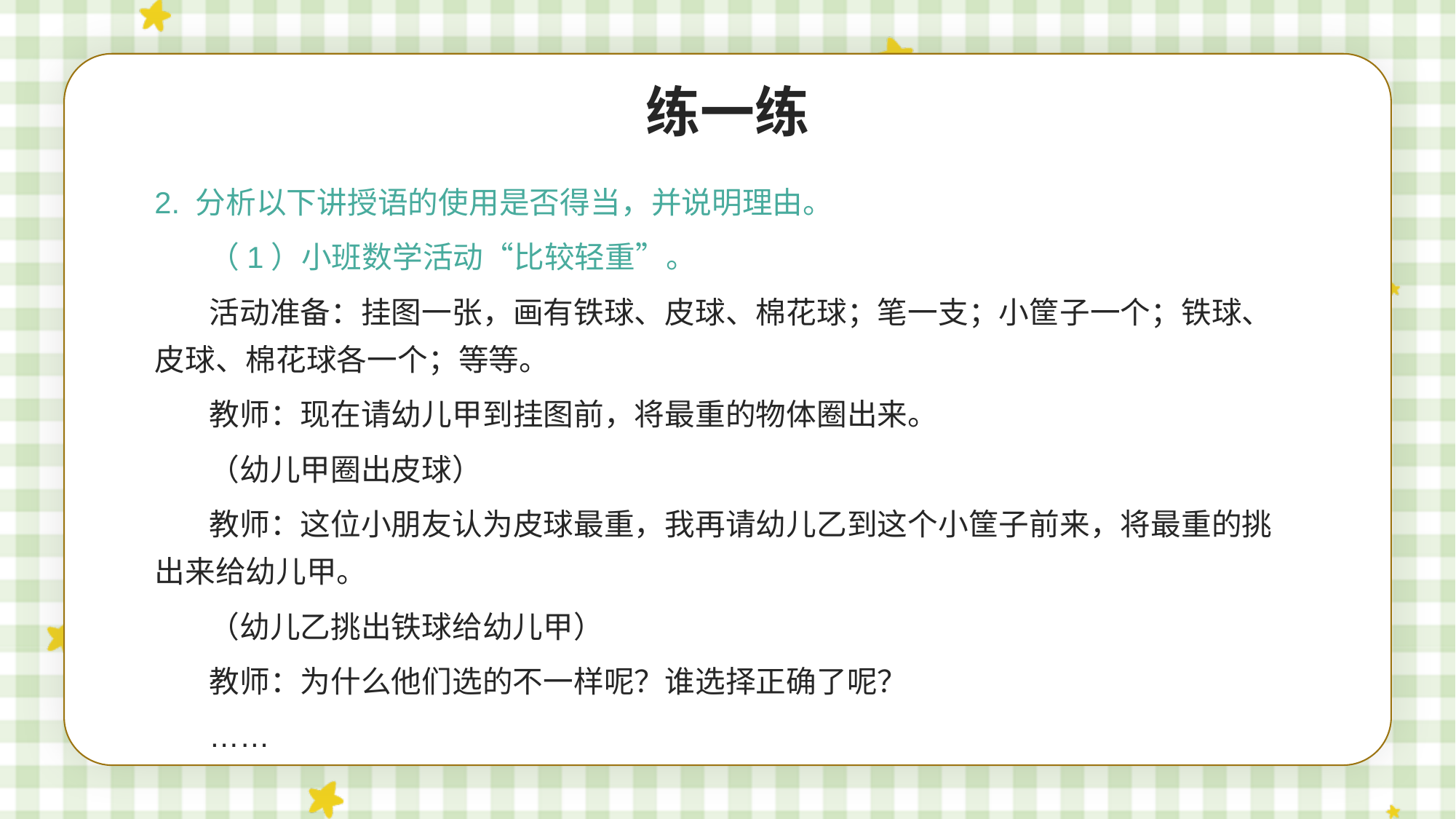

练一练
2. 分析以下讲授语的使用是否得当，并说明理由。
（1）小班数学活动“比较轻重”。
活动准备：挂图一张，画有铁球、皮球、棉花球；笔一支；小筐子一个；铁球、皮球、棉花球各一个；等等。
教师：现在请幼儿甲到挂图前，将最重的物体圈出来。
（幼儿甲圈出皮球）
教师：这位小朋友认为皮球最重，我再请幼儿乙到这个小筐子前来，将最重的挑出来给幼儿甲。
（幼儿乙挑出铁球给幼儿甲）
教师：为什么他们选的不一样呢？谁选择正确了呢？
……